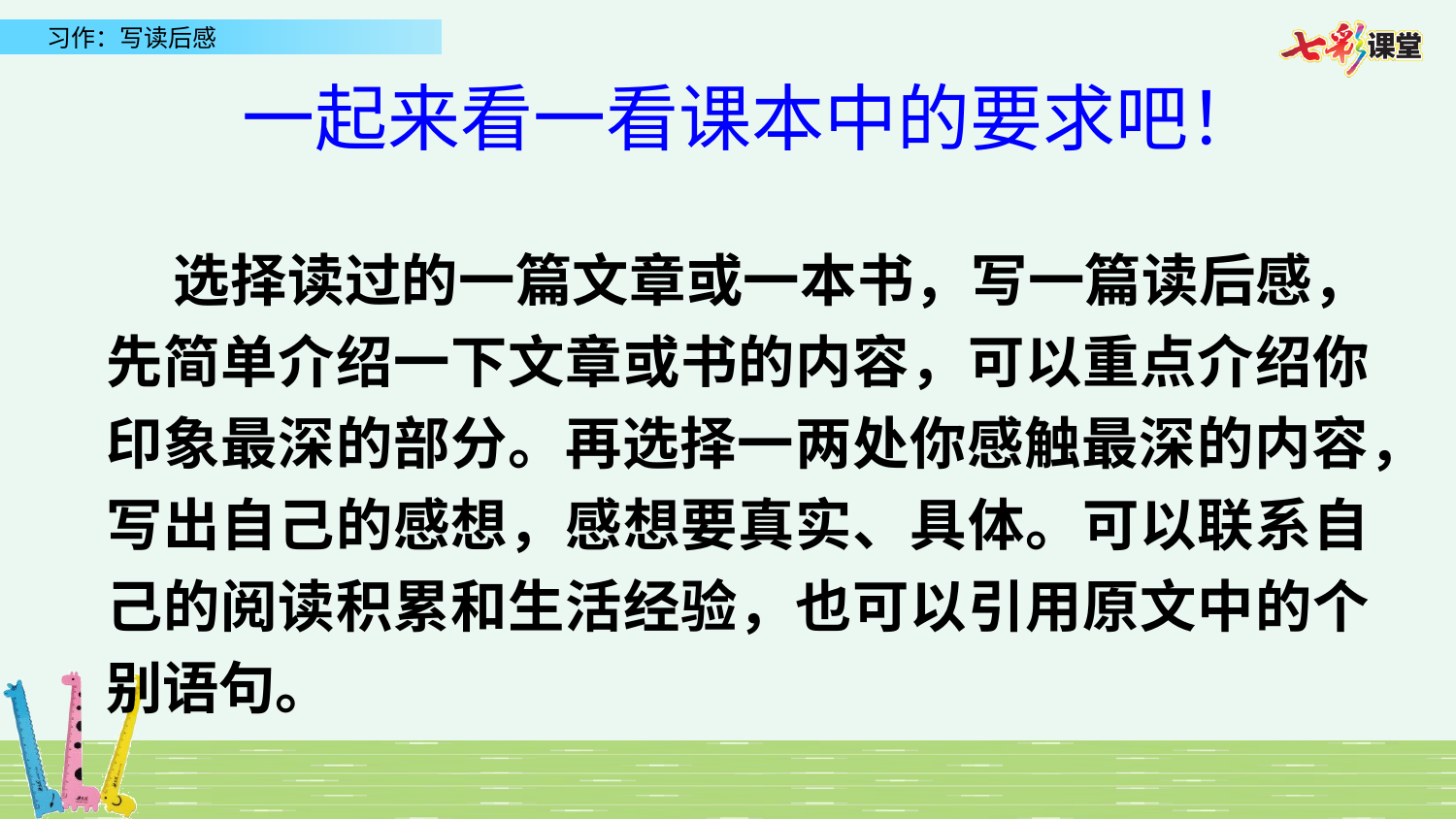

一起来看一看课本中的要求吧！
    选择读过的一篇文章或一本书，写一篇读后感，先简单介绍一下文章或书的内容，可以重点介绍你印象最深的部分。再选择一两处你感触最深的内容，写出自己的感想，感想要真实、具体。可以联系自己的阅读积累和生活经验，也可以引用原文中的个别语句。